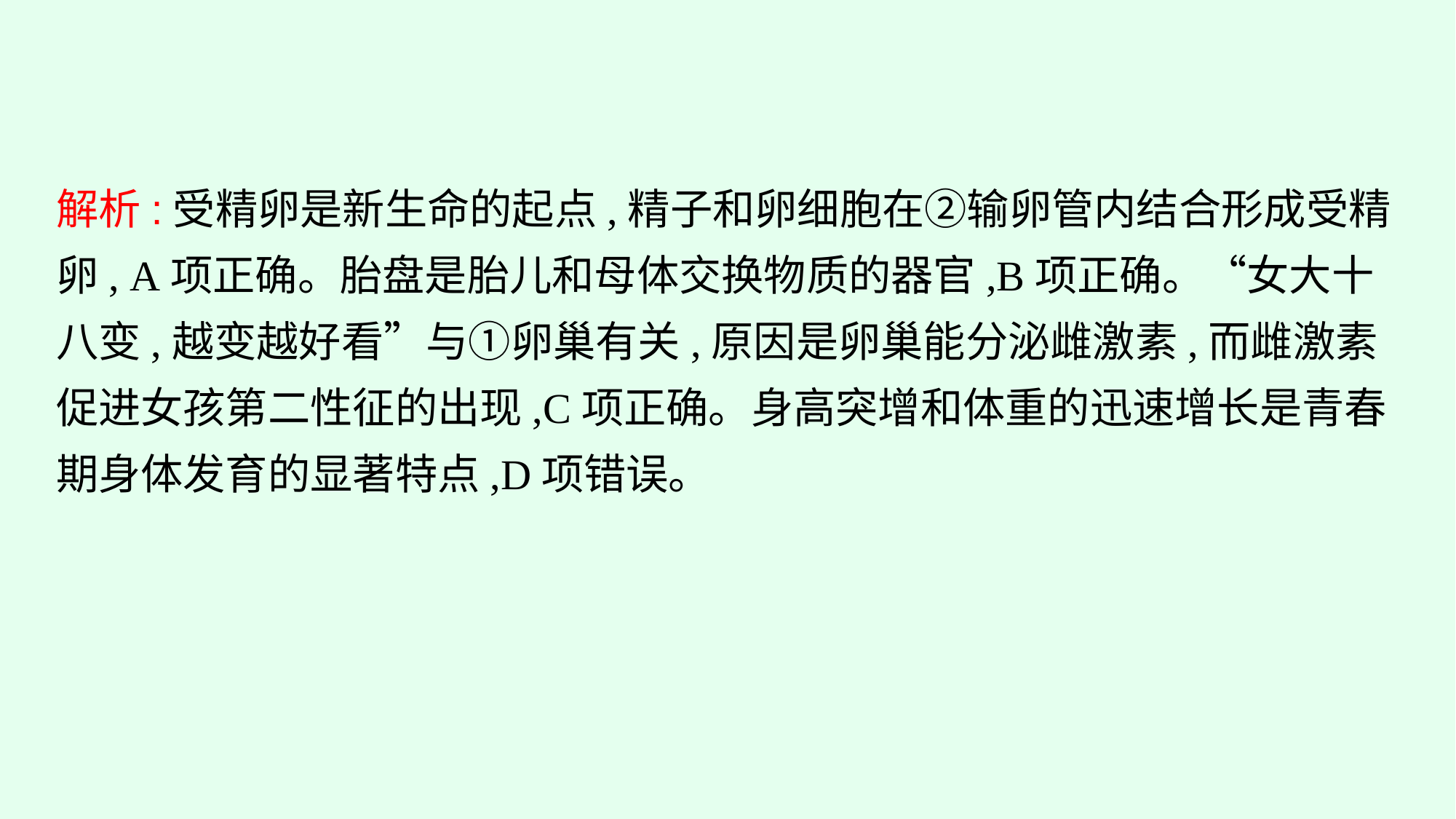

解析:受精卵是新生命的起点,精子和卵细胞在②输卵管内结合形成受精卵, A项正确。胎盘是胎儿和母体交换物质的器官,B项正确。“女大十八变,越变越好看”与①卵巢有关,原因是卵巢能分泌雌激素,而雌激素促进女孩第二性征的出现,C项正确。身高突增和体重的迅速增长是青春期身体发育的显著特点,D项错误。